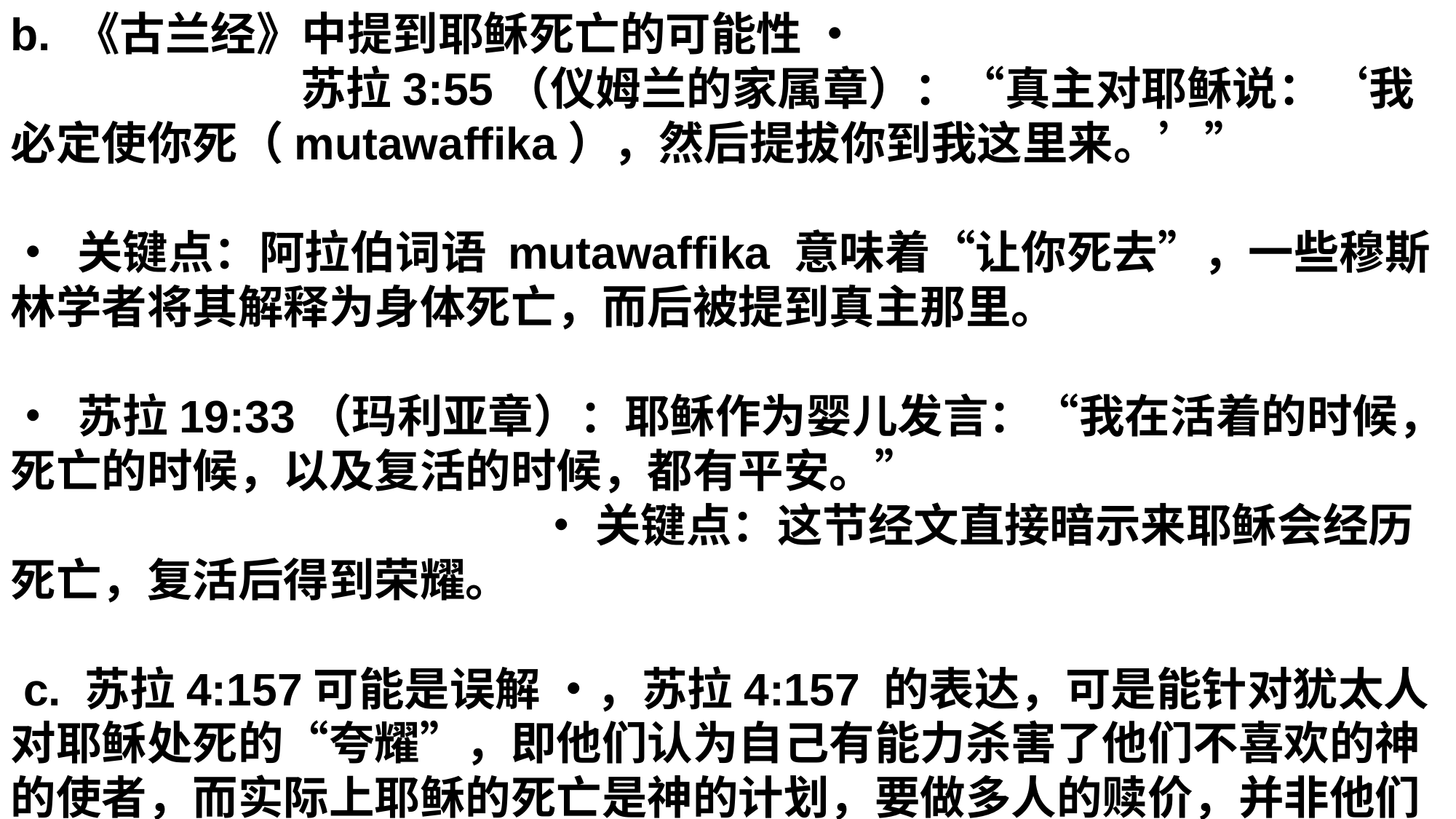

b. 《古兰经》中提到耶稣死亡的可能性 •                                                                                     苏拉3:55（仪姆兰的家属章）：“真主对耶稣说：‘我必定使你死（mutawaffika），然后提拔你到我这里来。’”

• 关键点：阿拉伯词语 mutawaffika 意味着“让你死去”，一些穆斯林学者将其解释为身体死亡，而后被提到真主那里。

• 苏拉19:33（玛利亚章）：耶稣作为婴儿发言：“我在活着的时候，死亡的时候，以及复活的时候，都有平安。”                                                                                                      • 关键点：这节经文直接暗示来耶稣会经历死亡，复活后得到荣耀。

 c. 苏拉4:157可能是误解 •，苏拉4:157 的表达，可是能针对犹太人对耶稣处死的“夸耀”，即他们认为自己有能力杀害了他们不喜欢的神的使者，而实际上耶稣的死亡是神的计划，要做多人的赎价，并非他们的胜利。